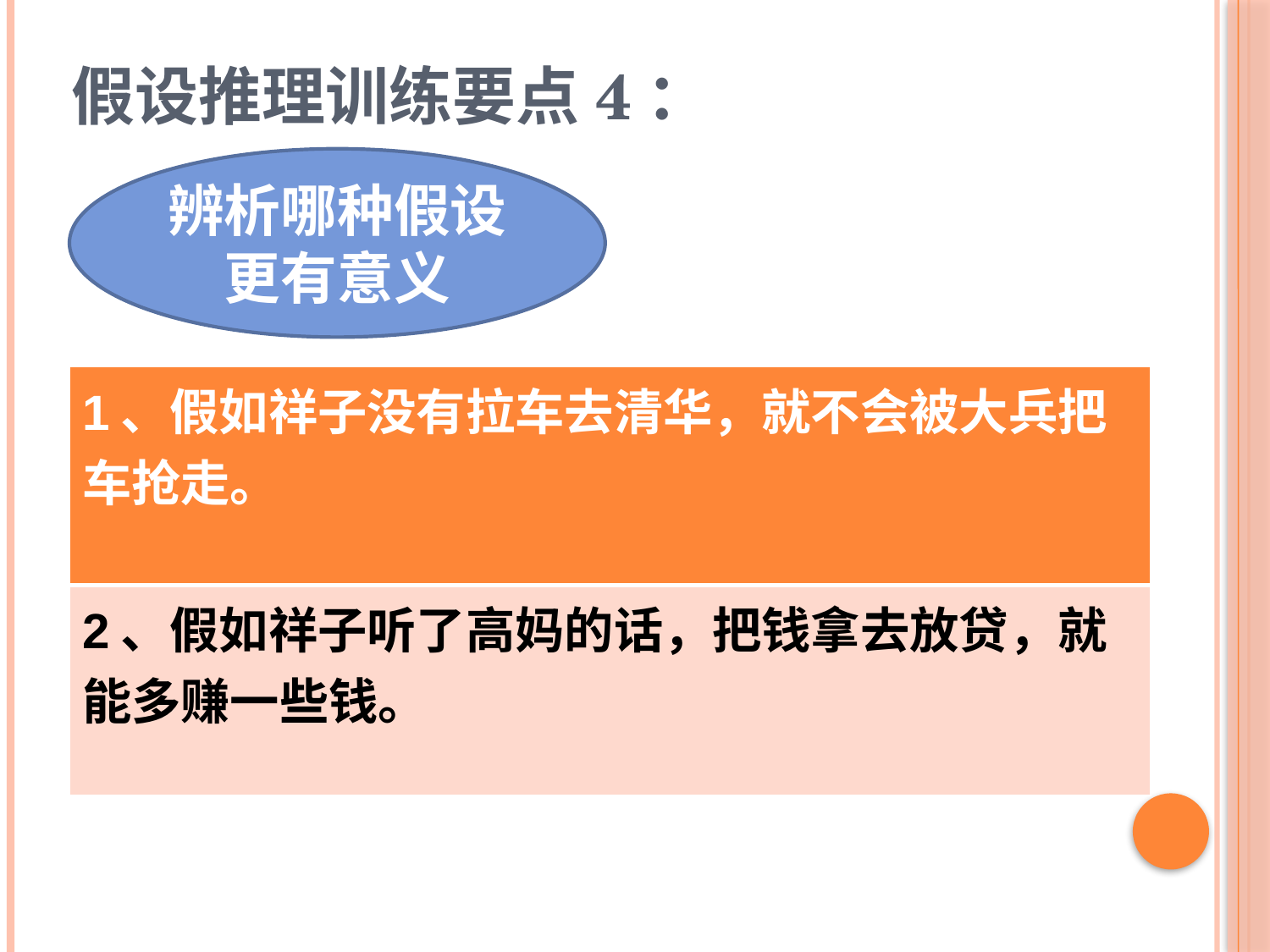

# 假设推理训练要点4：
辨析哪种假设更有意义
| 1、假如祥子没有拉车去清华，就不会被大兵把车抢走。 |
| --- |
| 2、假如祥子听了高妈的话，把钱拿去放贷，就能多赚一些钱。 |